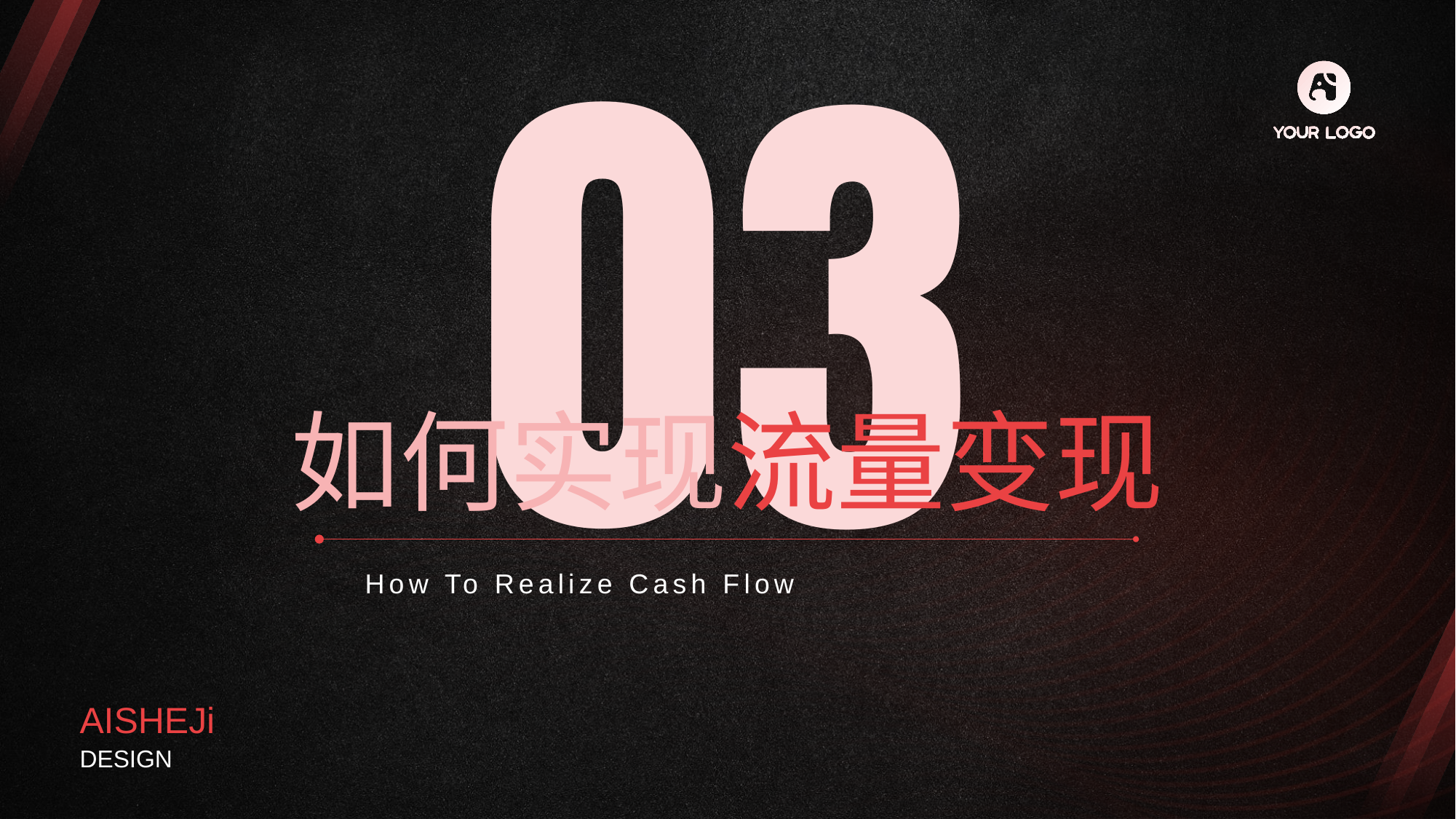

03

如何实现流量变现
How To Realize Cash Flow
AISHEJi
DESIGN